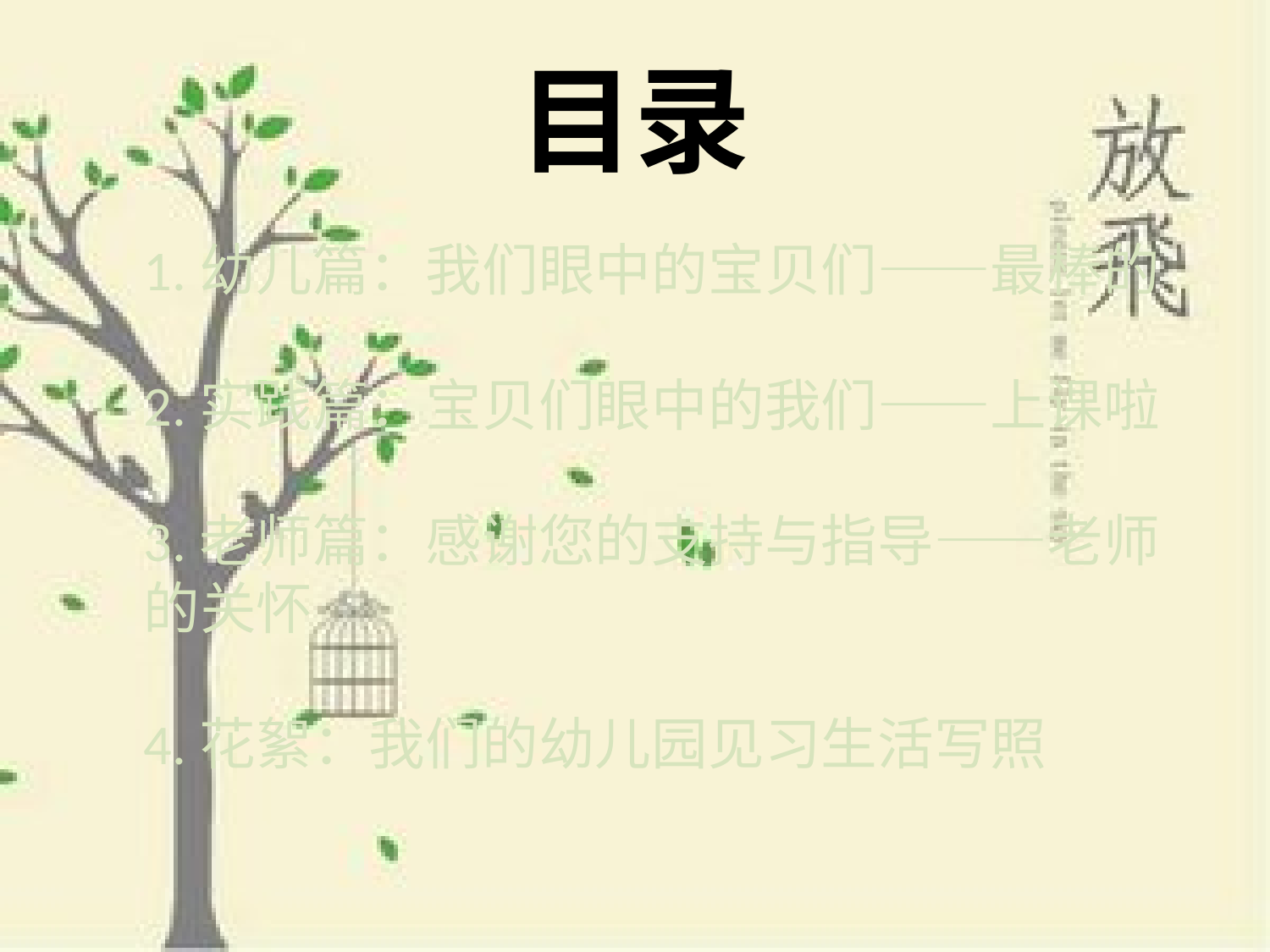

# 目录
1.幼儿篇：我们眼中的宝贝们——最棒的

2.实践篇：宝贝们眼中的我们——上课啦

3.老师篇：感谢您的支持与指导——老师的关怀

4.花絮：我们的幼儿园见习生活写照